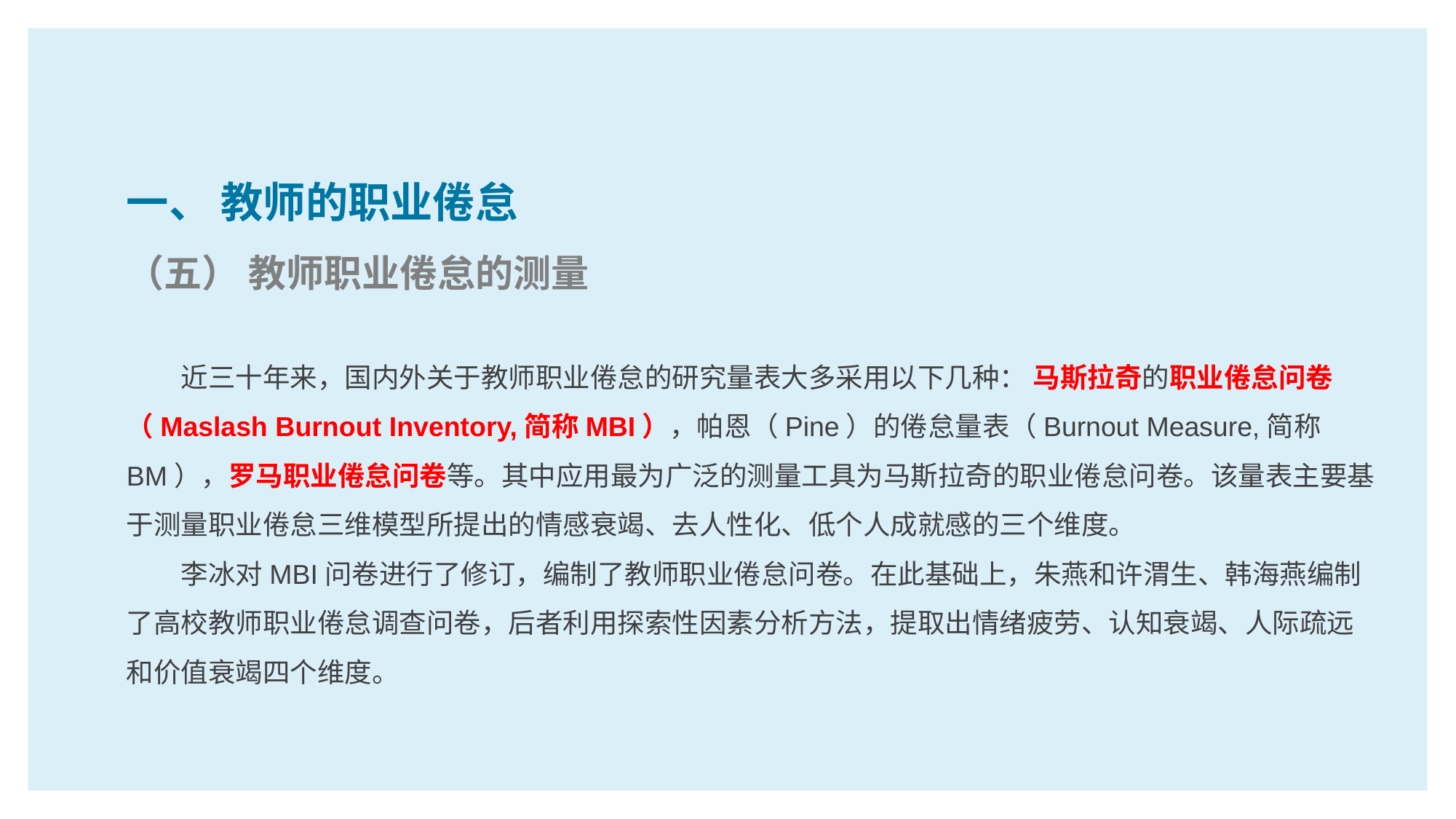

一、 教师的职业倦怠
（五） 教师职业倦怠的测量

近三十年来，国内外关于教师职业倦怠的研究量表大多采用以下几种： 马斯拉奇的职业倦怠问卷（Maslash Burnout Inventory,简称MBI），帕恩（Pine）的倦怠量表（Burnout Measure,简称BM），罗马职业倦怠问卷等。其中应用最为广泛的测量工具为马斯拉奇的职业倦怠问卷。该量表主要基于测量职业倦怠三维模型所提出的情感衰竭、去人性化、低个人成就感的三个维度。
李冰对MBI问卷进行了修订，编制了教师职业倦怠问卷。在此基础上，朱燕和许渭生、韩海燕编制了高校教师职业倦怠调查问卷，后者利用探索性因素分析方法，提取出情绪疲劳、认知衰竭、人际疏远和价值衰竭四个维度。